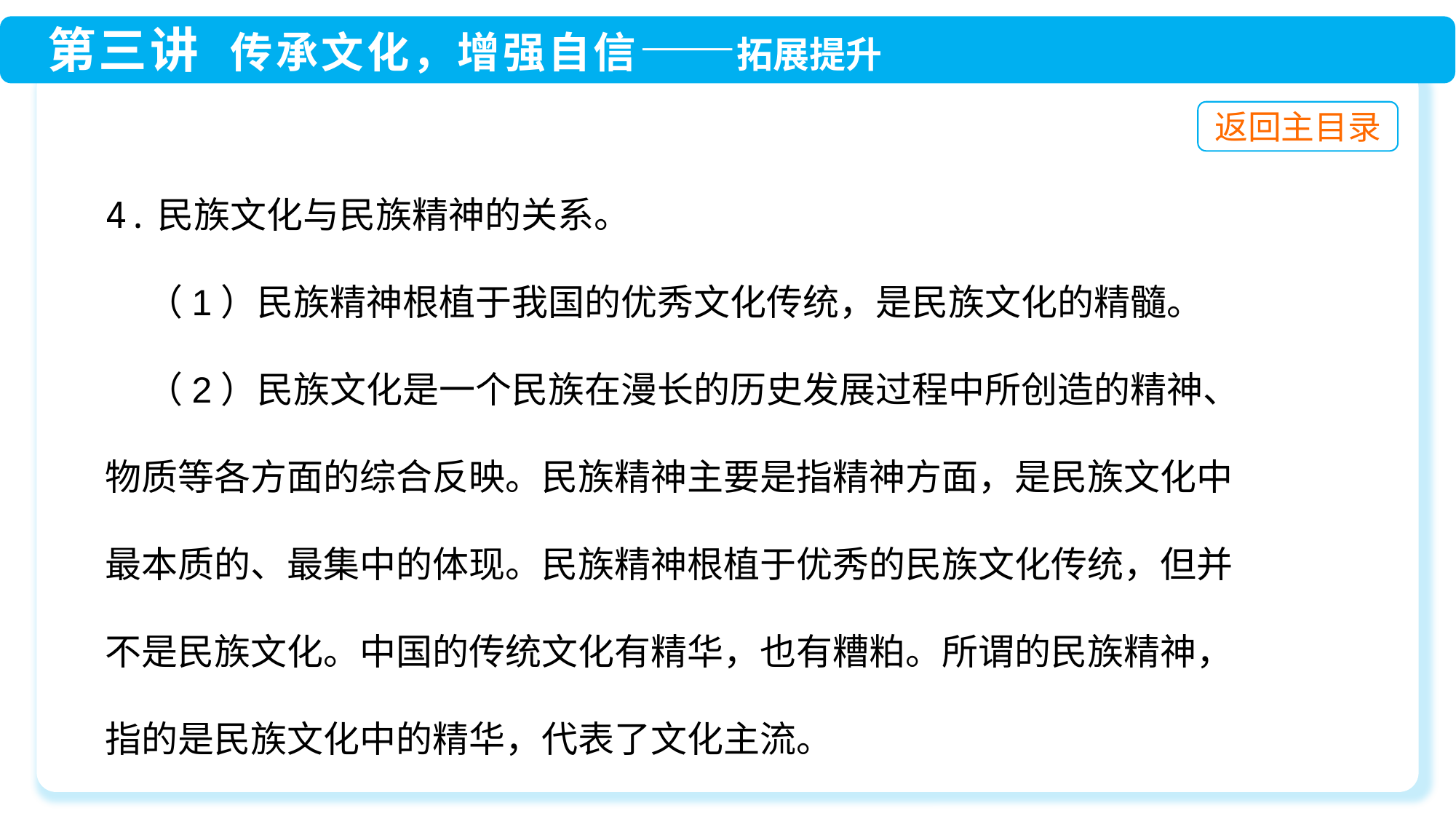

4.民族文化与民族精神的关系。
    （1）民族精神根植于我国的优秀文化传统，是民族文化的精髓。
    （2）民族文化是一个民族在漫长的历史发展过程中所创造的精神、物质等各方面的综合反映。民族精神主要是指精神方面，是民族文化中最本质的、最集中的体现。民族精神根植于优秀的民族文化传统，但并不是民族文化。中国的传统文化有精华，也有糟粕。所谓的民族精神，指的是民族文化中的精华，代表了文化主流。